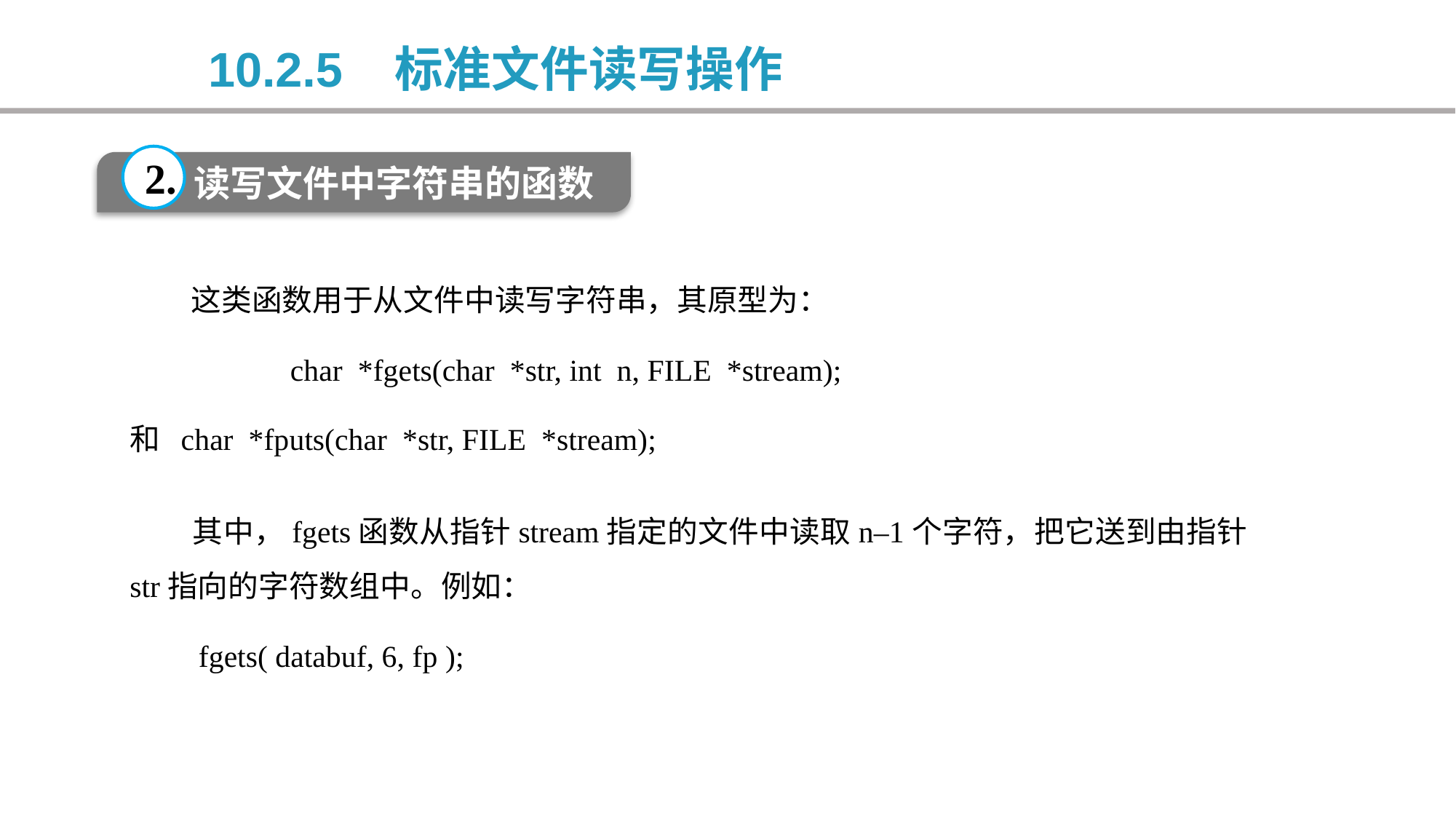

10.2.5   标准文件读写操作

2.

读写文件中字符串的函数
        这类函数用于从文件中读写字符串，其原型为：
                     char  *fgets(char  *str, int  n, FILE  *stream);
和  char  *fputs(char  *str, FILE  *stream);
        其中，fgets函数从指针stream指定的文件中读取n–1个字符，把它送到由指针str指向的字符数组中。例如：
         fgets( databuf, 6, fp );